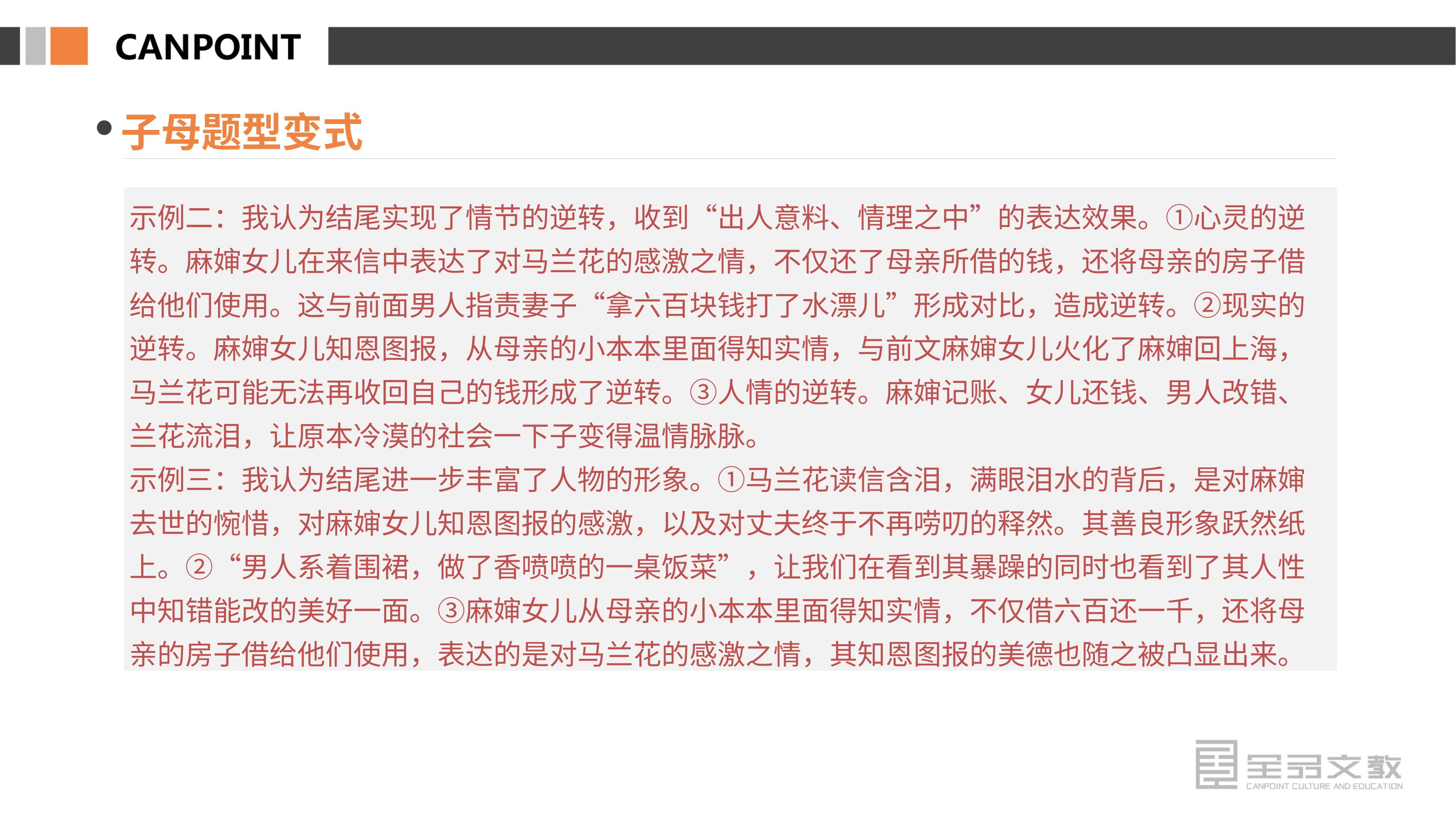

子母题型变式

示例二：我认为结尾实现了情节的逆转，收到“出人意料、情理之中”的表达效果。①心灵的逆转。麻婶女儿在来信中表达了对马兰花的感激之情，不仅还了母亲所借的钱，还将母亲的房子借给他们使用。这与前面男人指责妻子“拿六百块钱打了水漂儿”形成对比，造成逆转。②现实的逆转。麻婶女儿知恩图报，从母亲的小本本里面得知实情，与前文麻婶女儿火化了麻婶回上海，马兰花可能无法再收回自己的钱形成了逆转。③人情的逆转。麻婶记账、女儿还钱、男人改错、兰花流泪，让原本冷漠的社会一下子变得温情脉脉。
示例三：我认为结尾进一步丰富了人物的形象。①马兰花读信含泪，满眼泪水的背后，是对麻婶去世的惋惜，对麻婶女儿知恩图报的感激，以及对丈夫终于不再唠叨的释然。其善良形象跃然纸上。②“男人系着围裙，做了香喷喷的一桌饭菜”，让我们在看到其暴躁的同时也看到了其人性中知错能改的美好一面。③麻婶女儿从母亲的小本本里面得知实情，不仅借六百还一千，还将母亲的房子借给他们使用，表达的是对马兰花的感激之情，其知恩图报的美德也随之被凸显出来。